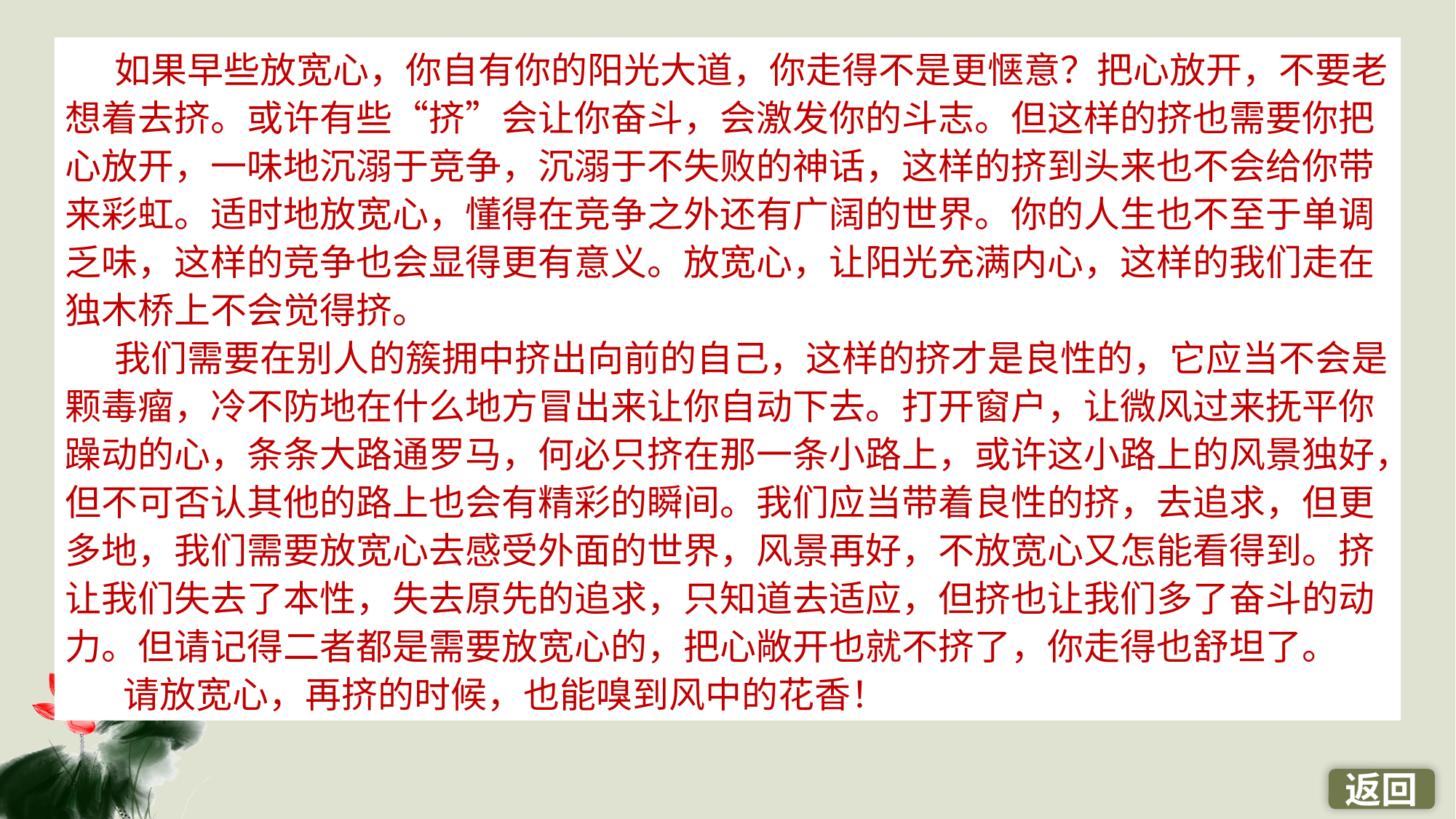

如果早些放宽心，你自有你的阳光大道，你走得不是更惬意？把心放开，不要老想着去挤。或许有些“挤”会让你奋斗，会激发你的斗志。但这样的挤也需要你把心放开，一味地沉溺于竞争，沉溺于不失败的神话，这样的挤到头来也不会给你带来彩虹。适时地放宽心，懂得在竞争之外还有广阔的世界。你的人生也不至于单调乏味，这样的竞争也会显得更有意义。放宽心，让阳光充满内心，这样的我们走在独木桥上不会觉得挤。
     我们需要在别人的簇拥中挤出向前的自己，这样的挤才是良性的，它应当不会是颗毒瘤，冷不防地在什么地方冒出来让你自动下去。打开窗户，让微风过来抚平你躁动的心，条条大路通罗马，何必只挤在那一条小路上，或许这小路上的风景独好，但不可否认其他的路上也会有精彩的瞬间。我们应当带着良性的挤，去追求，但更多地，我们需要放宽心去感受外面的世界，风景再好，不放宽心又怎能看得到。挤让我们失去了本性，失去原先的追求，只知道去适应，但挤也让我们多了奋斗的动力。但请记得二者都是需要放宽心的，把心敞开也就不挤了，你走得也舒坦了。
      请放宽心，再挤的时候，也能嗅到风中的花香！
返回